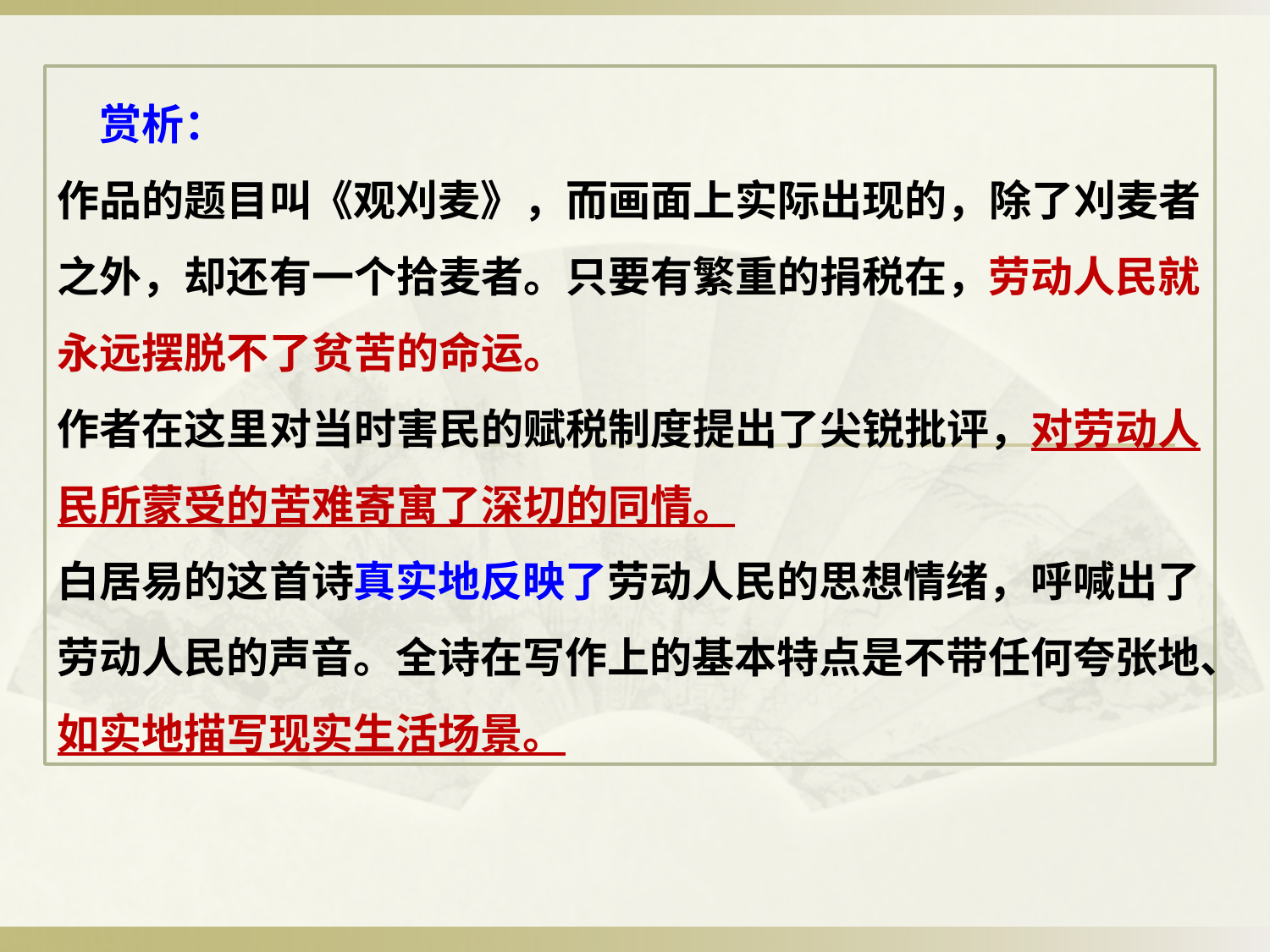

赏析：
作品的题目叫《观刈麦》，而画面上实际出现的，除了刈麦者之外，却还有一个拾麦者。只要有繁重的捐税在，劳动人民就永远摆脱不了贫苦的命运。
作者在这里对当时害民的赋税制度提出了尖锐批评，对劳动人民所蒙受的苦难寄寓了深切的同情。
白居易的这首诗真实地反映了劳动人民的思想情绪，呼喊出了劳动人民的声音。全诗在写作上的基本特点是不带任何夸张地、如实地描写现实生活场景。